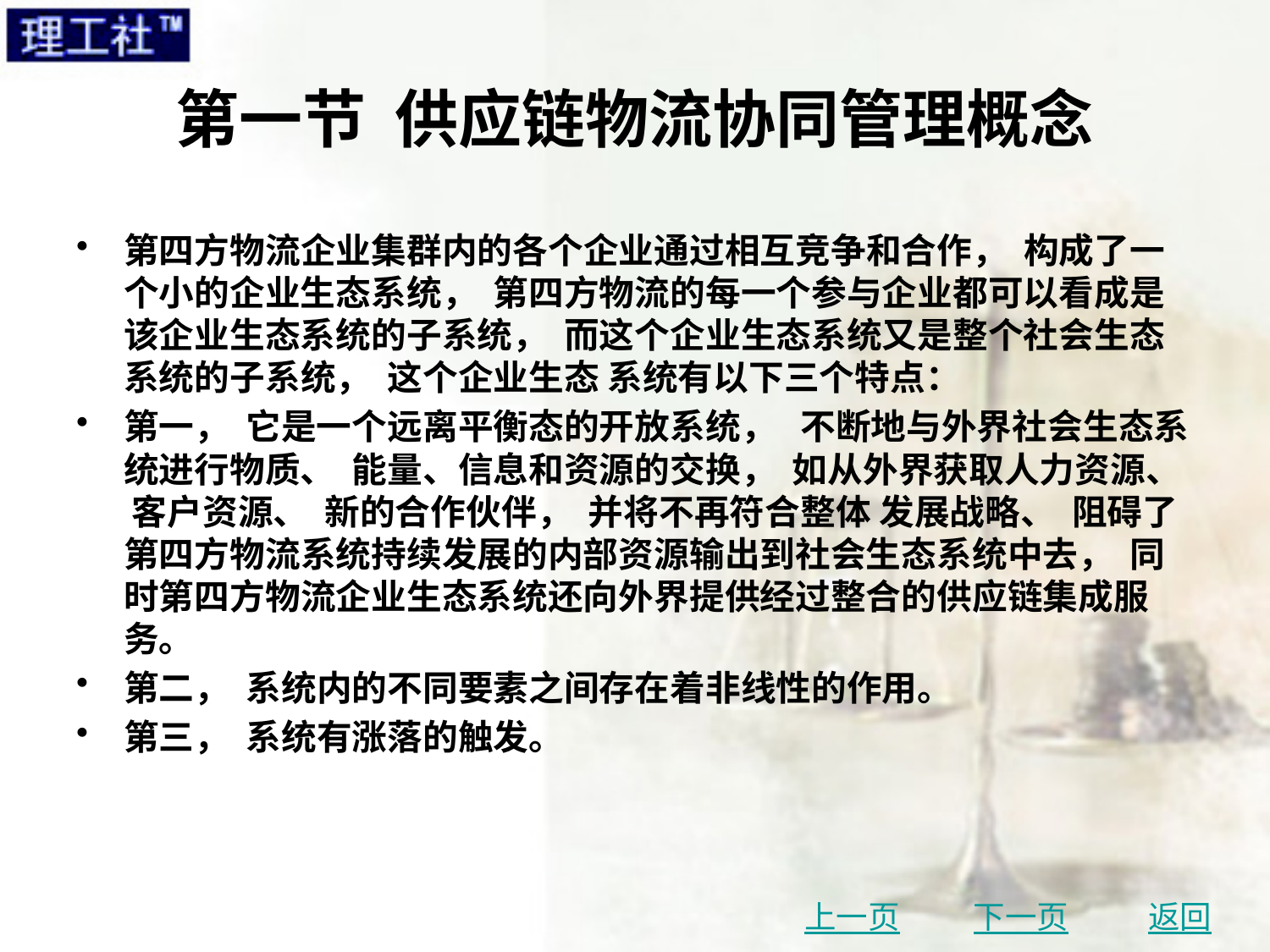

# 第一节  供应链物流协同管理概念
第四方物流企业集群内的各个企业通过相互竞争和合作，  构成了一个小的企业生态系统，  第四方物流的每一个参与企业都可以看成是该企业生态系统的子系统，  而这个企业生态系统又是整个社会生态系统的子系统，  这个企业生态 系统有以下三个特点：
第一，  它是一个远离平衡态的开放系统，   不断地与外界社会生态系统进行物质、  能量、信息和资源的交换，  如从外界获取人力资源、   客户资源、  新的合作伙伴，  并将不再符合整体 发展战略、  阻碍了第四方物流系统持续发展的内部资源输出到社会生态系统中去，  同时第四方物流企业生态系统还向外界提供经过整合的供应链集成服务。
第二，  系统内的不同要素之间存在着非线性的作用。
第三，  系统有涨落的触发。
上一页
下一页
返回